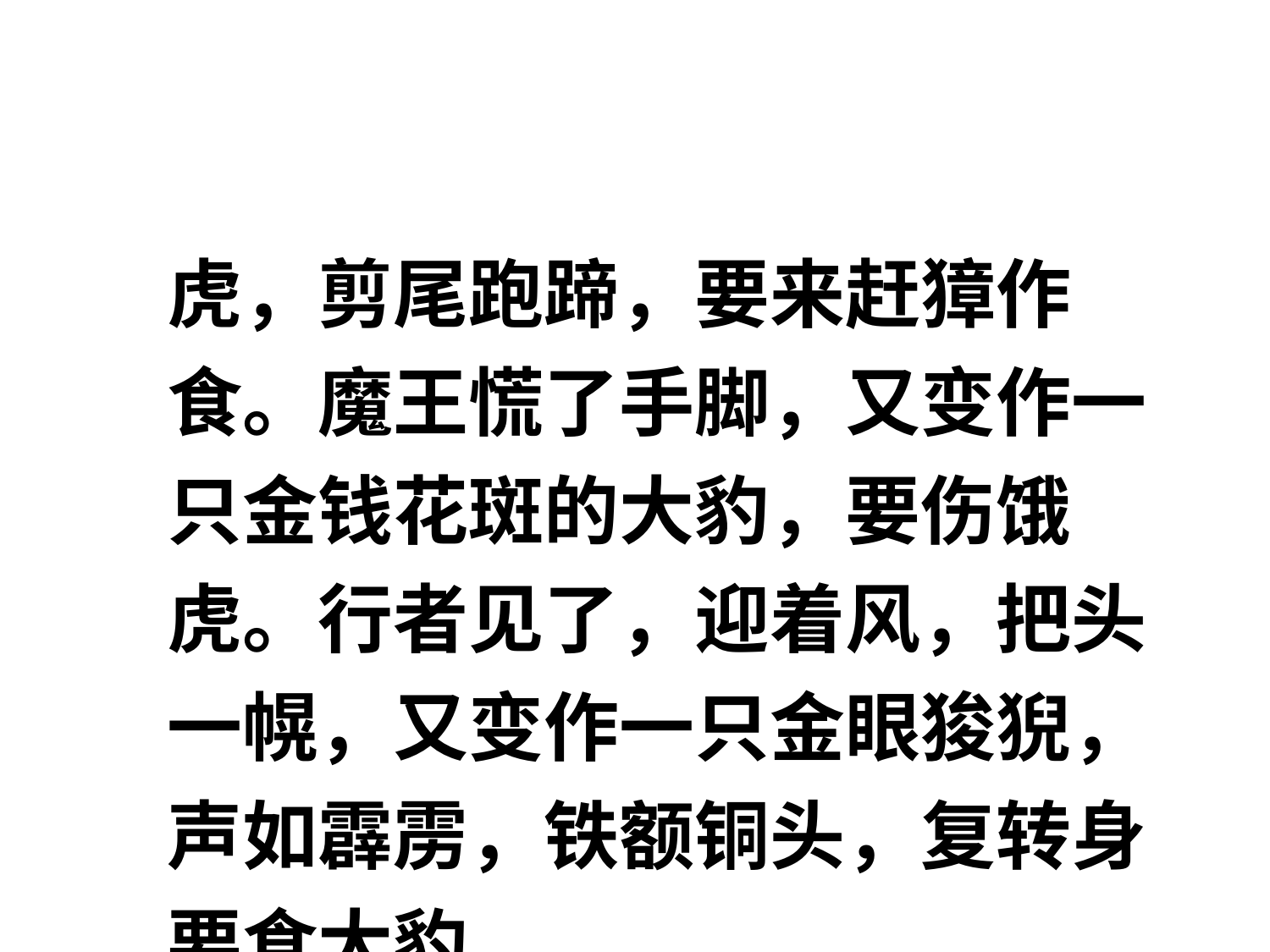

虎，剪尾跑蹄，要来赶獐作食。魔王慌了手脚，又变作一只金钱花斑的大豹，要伤饿虎。行者见了，迎着风，把头一幌，又变作一只金眼狻猊，声如霹雳，铁额铜头，复转身要食大豹。